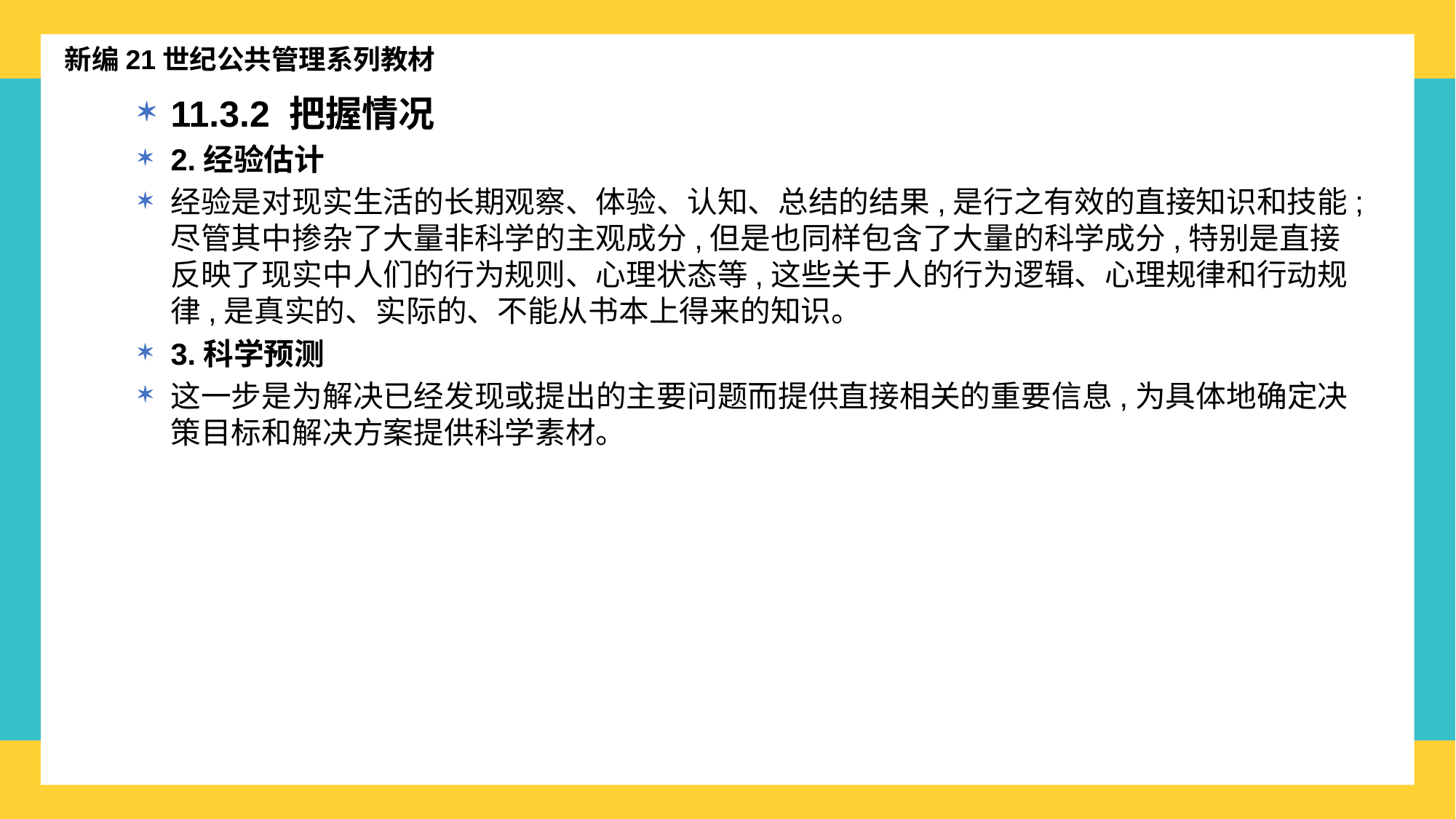

新编21世纪公共管理系列教材
11.3.2 把握情况
2.经验估计
经验是对现实生活的长期观察、体验、认知、总结的结果,是行之有效的直接知识和技能;尽管其中掺杂了大量非科学的主观成分,但是也同样包含了大量的科学成分,特别是直接反映了现实中人们的行为规则、心理状态等,这些关于人的行为逻辑、心理规律和行动规律,是真实的、实际的、不能从书本上得来的知识。
3.科学预测
这一步是为解决已经发现或提出的主要问题而提供直接相关的重要信息,为具体地确定决策目标和解决方案提供科学素材。